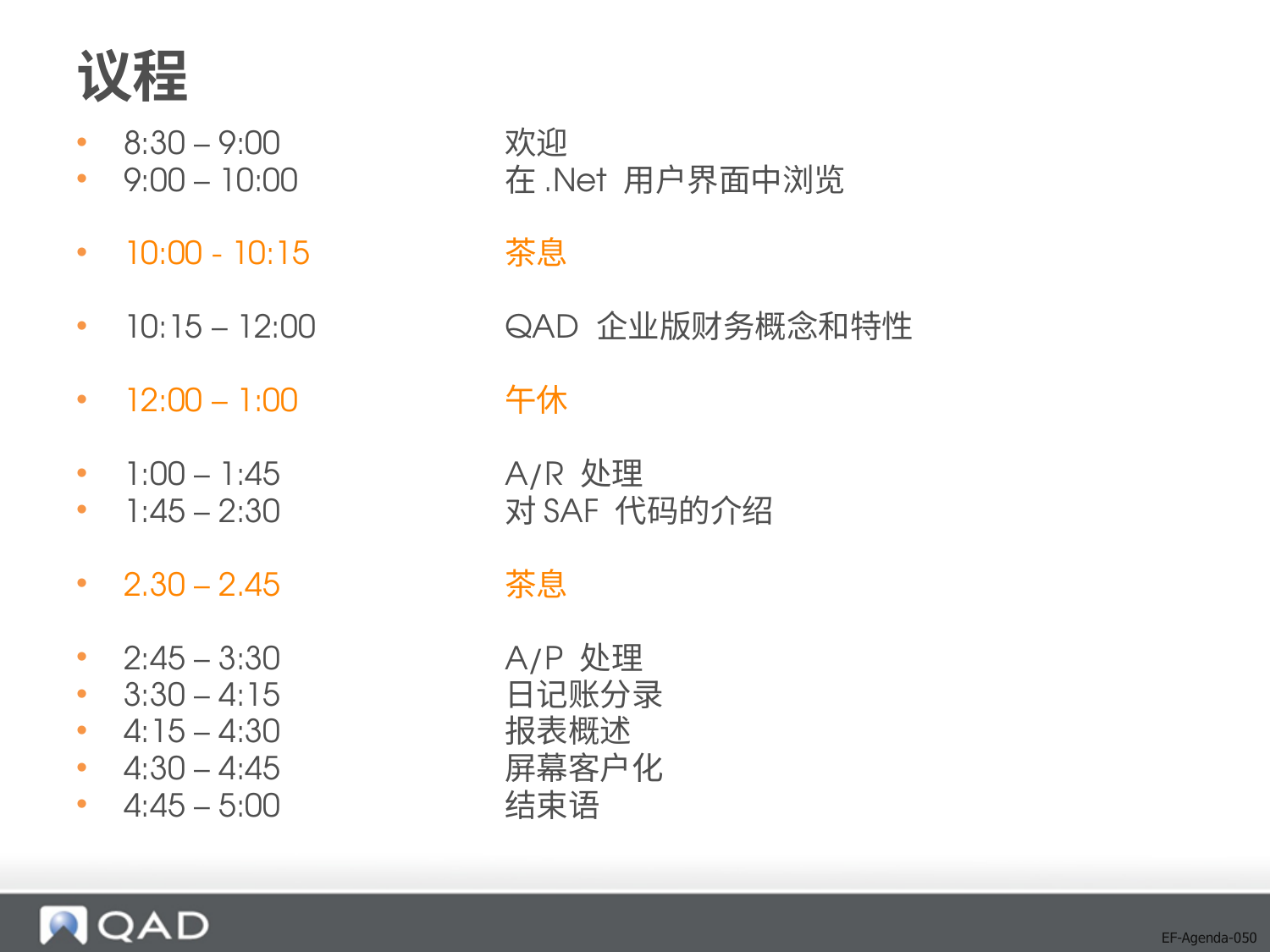

# 议程
8:30 – 9:00		欢迎
9:00 – 10:00		在.Net 用户界面中浏览

10:00 - 10:15		茶息

10:15 – 12:00		QAD 企业版财务概念和特性

12:00 – 1:00	 	午休

1:00 – 1:45		A/R 处理
1:45 – 2:30		对SAF 代码的介绍

2.30 – 2.45 		茶息

2:45 – 3:30		A/P 处理
3:30 – 4:15		日记账分录
4:15 – 4:30		报表概述
4:30 – 4:45		屏幕客户化
4:45 – 5:00		结束语
EF-Agenda-050